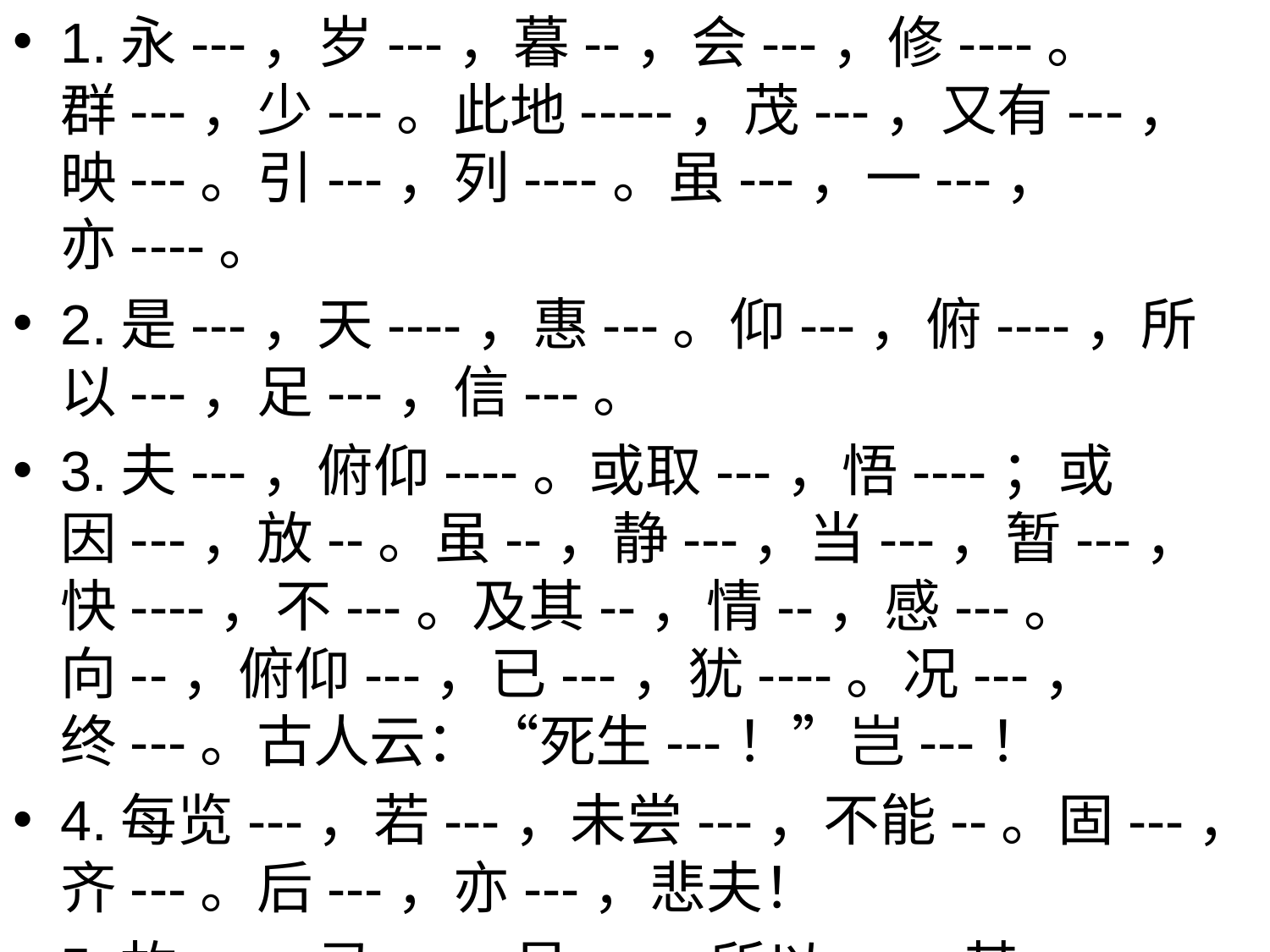

1.永---，岁---，暮--，会---，修----。群---，少---。此地-----，茂---，又有---，映---。引---，列----。虽---，一---，亦----。
2.是---，天----，惠---。仰---，俯----，所以---，足---，信---。
3.夫---，俯仰----。或取---，悟----；或因---，放--。虽--，静---，当---，暂---，快----，不---。及其--，情--，感---。向--，俯仰---，已---，犹----。况---，终---。古人云：“死生---！”岂---！
4.每览---，若---，未尝---，不能--。固---，齐---。后---，亦---，悲夫！
5.故---，录---。虽---，所以---，其---。后---，亦----。